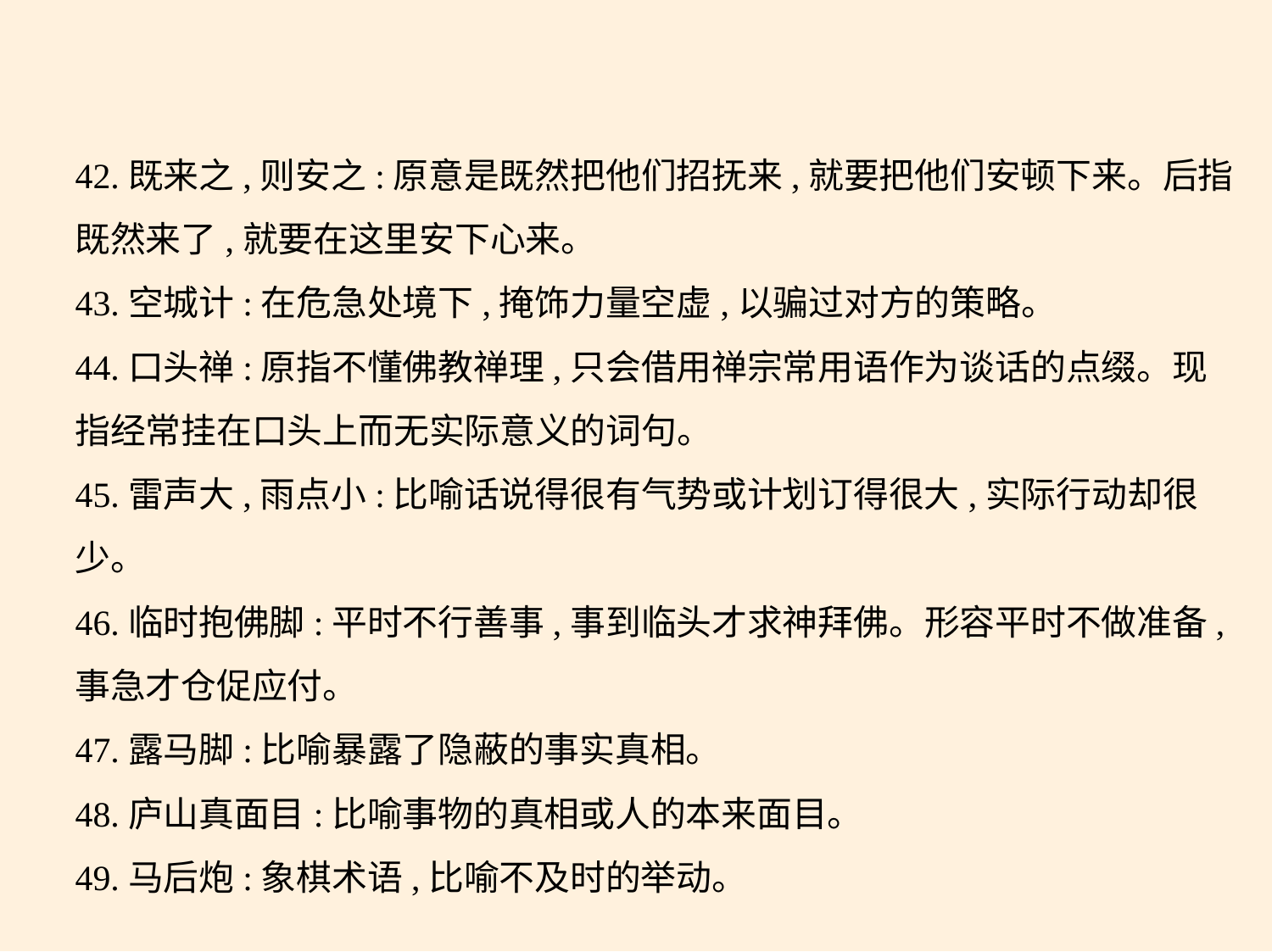

42.既来之,则安之:原意是既然把他们招抚来,就要把他们安顿下来。后指
既然来了,就要在这里安下心来。
43.空城计:在危急处境下,掩饰力量空虚,以骗过对方的策略。
44.口头禅:原指不懂佛教禅理,只会借用禅宗常用语作为谈话的点缀。现
指经常挂在口头上而无实际意义的词句。
45.雷声大,雨点小:比喻话说得很有气势或计划订得很大,实际行动却很
少。
46.临时抱佛脚:平时不行善事,事到临头才求神拜佛。形容平时不做准备,
事急才仓促应付。
47.露马脚:比喻暴露了隐蔽的事实真相。
48.庐山真面目:比喻事物的真相或人的本来面目。
49.马后炮:象棋术语,比喻不及时的举动。